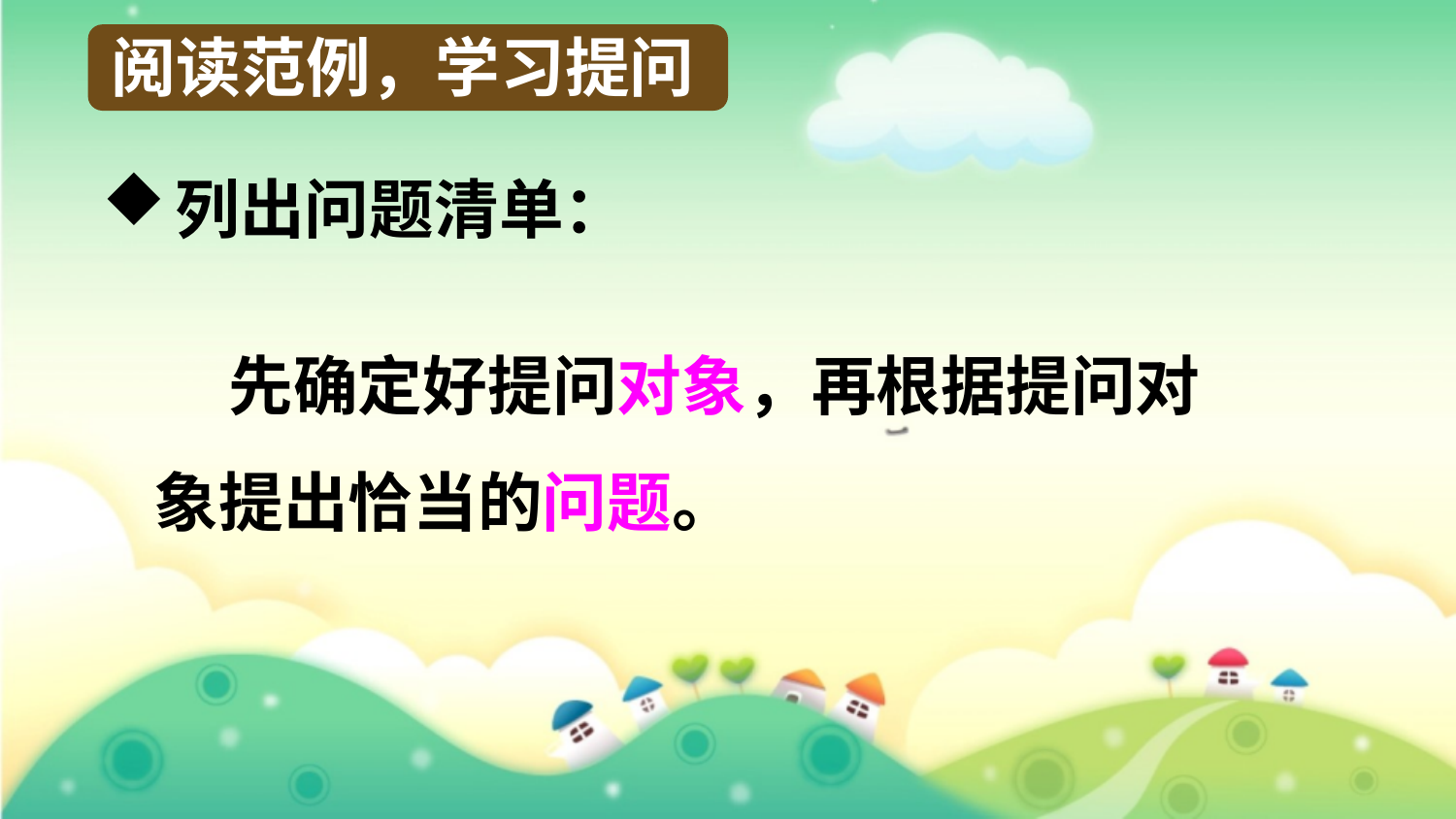

阅读范例，学习提问

列出问题清单：
    先确定好提问对象，再根据提问对象提出恰当的问题。